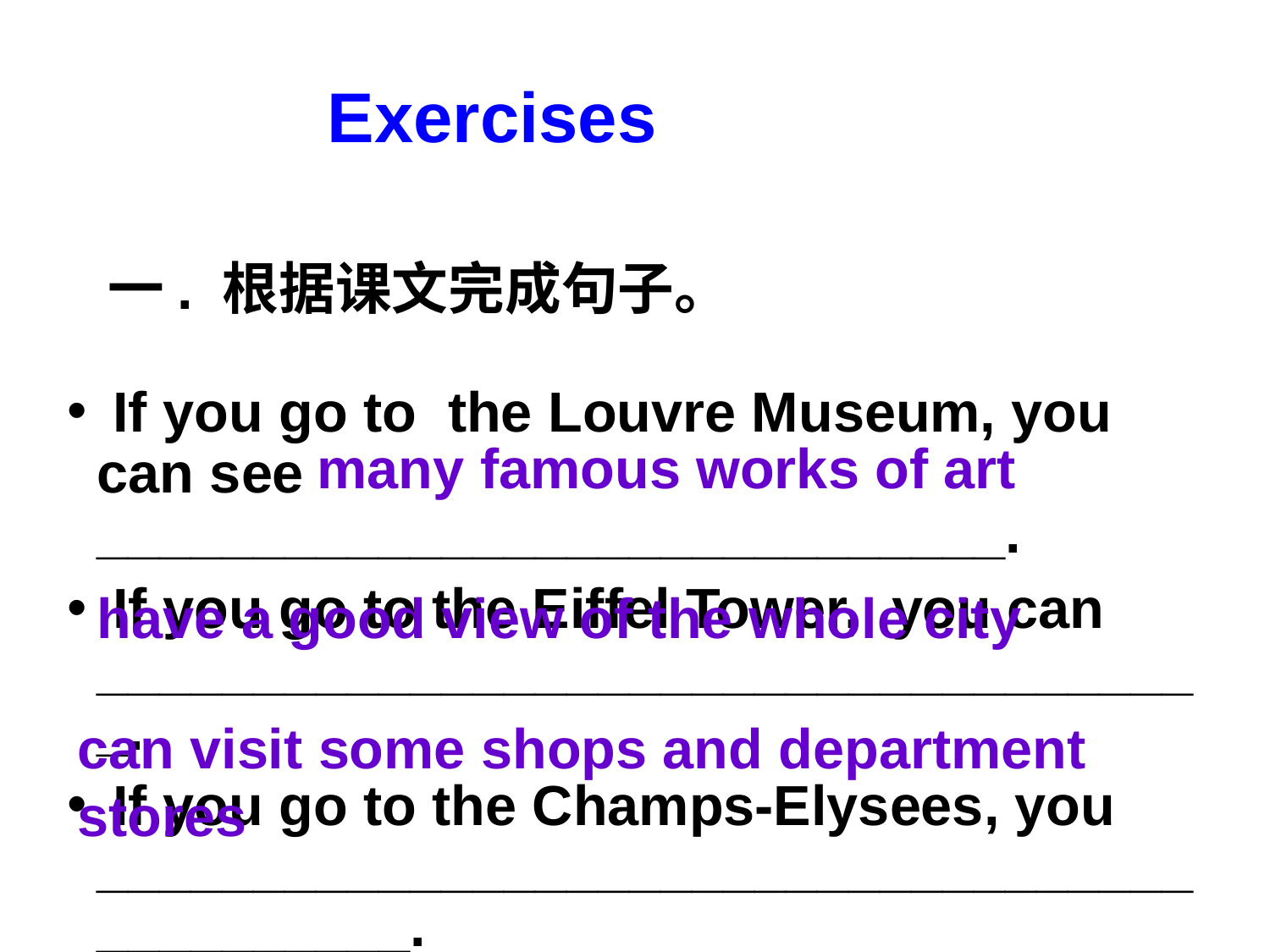

Exercises
一. 根据课文完成句子。
 If you go to  the Louvre Museum, you can see _____________________________.
 If you go to the Eiffel Tower,  you can ____________________________________.
 If you go to the Champs-Elysees, you _____________________________________________.
many famous works of art
have a good view of the whole city
can visit some shops and department stores